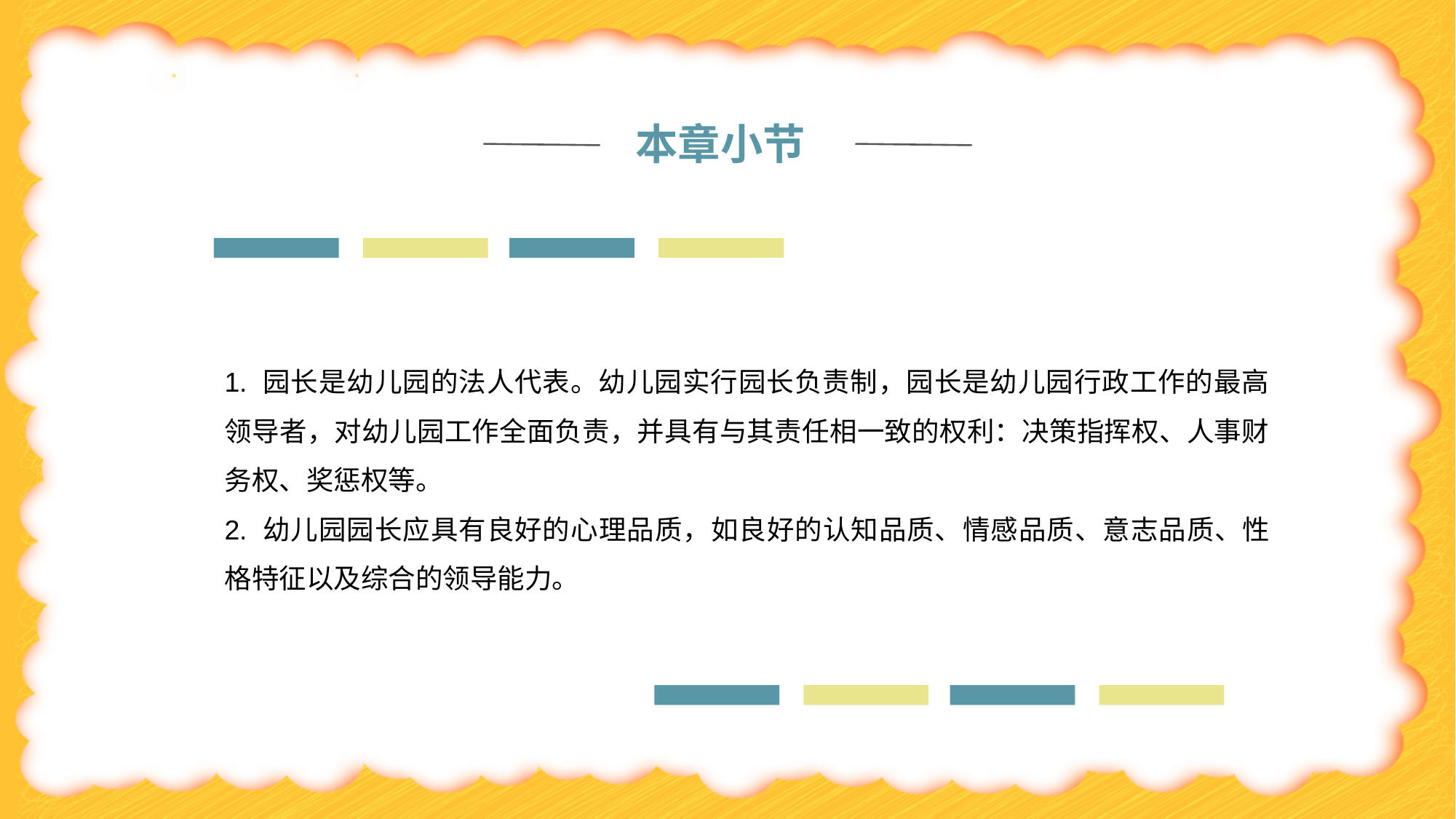

本章小节

1. 园长是幼儿园的法人代表。幼儿园实行园长负责制，园长是幼儿园行政工作的最高领导者，对幼儿园工作全面负责，并具有与其责任相一致的权利：决策指挥权、人事财务权、奖惩权等。
2. 幼儿园园长应具有良好的心理品质，如良好的认知品质、情感品质、意志品质、性格特征以及综合的领导能力。